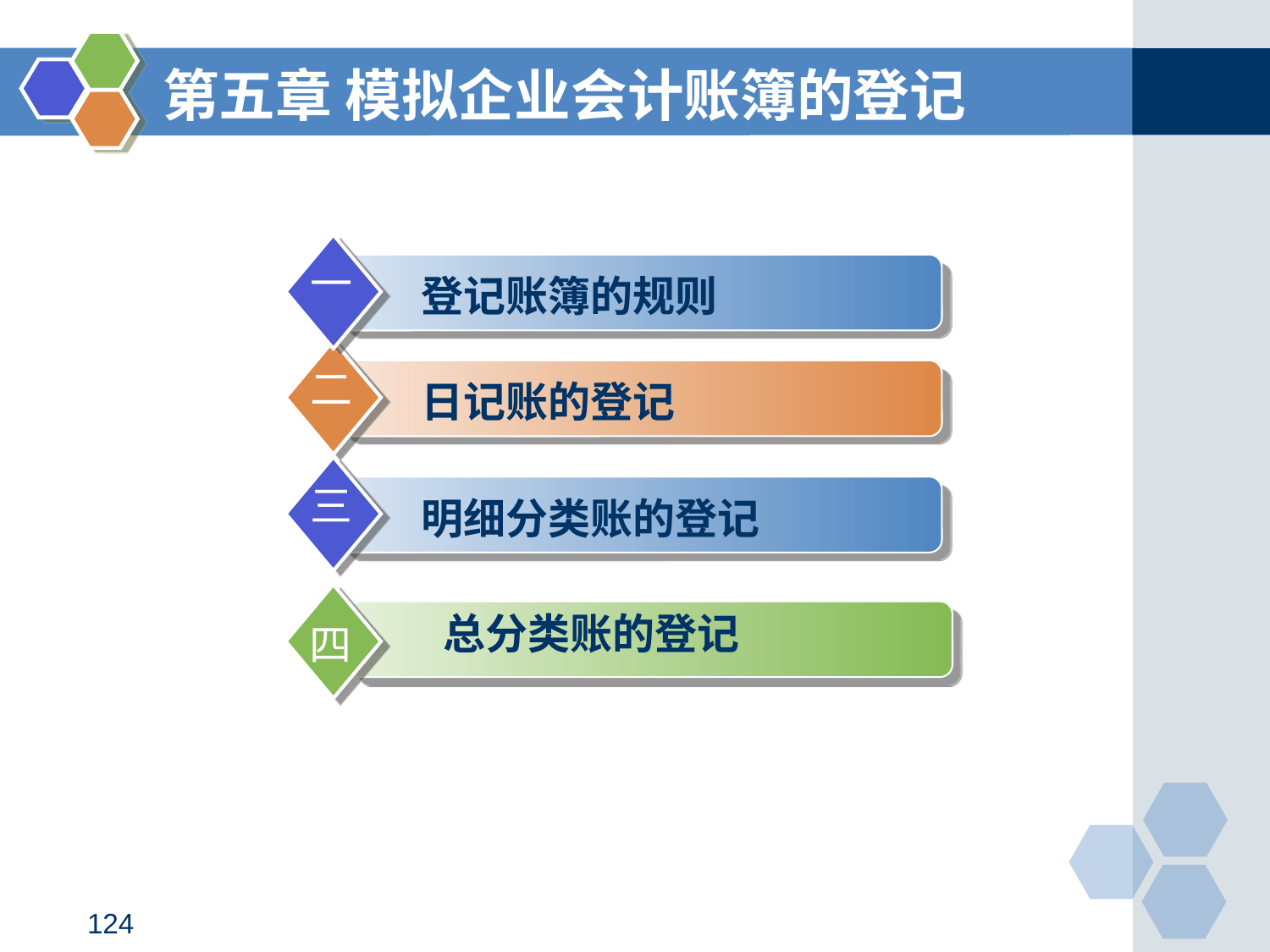

# 第五章 模拟企业会计账簿的登记

一

   登记账簿的规则

二

   日记账的登记

三

   明细分类账的登记

   总分类账的登记
四